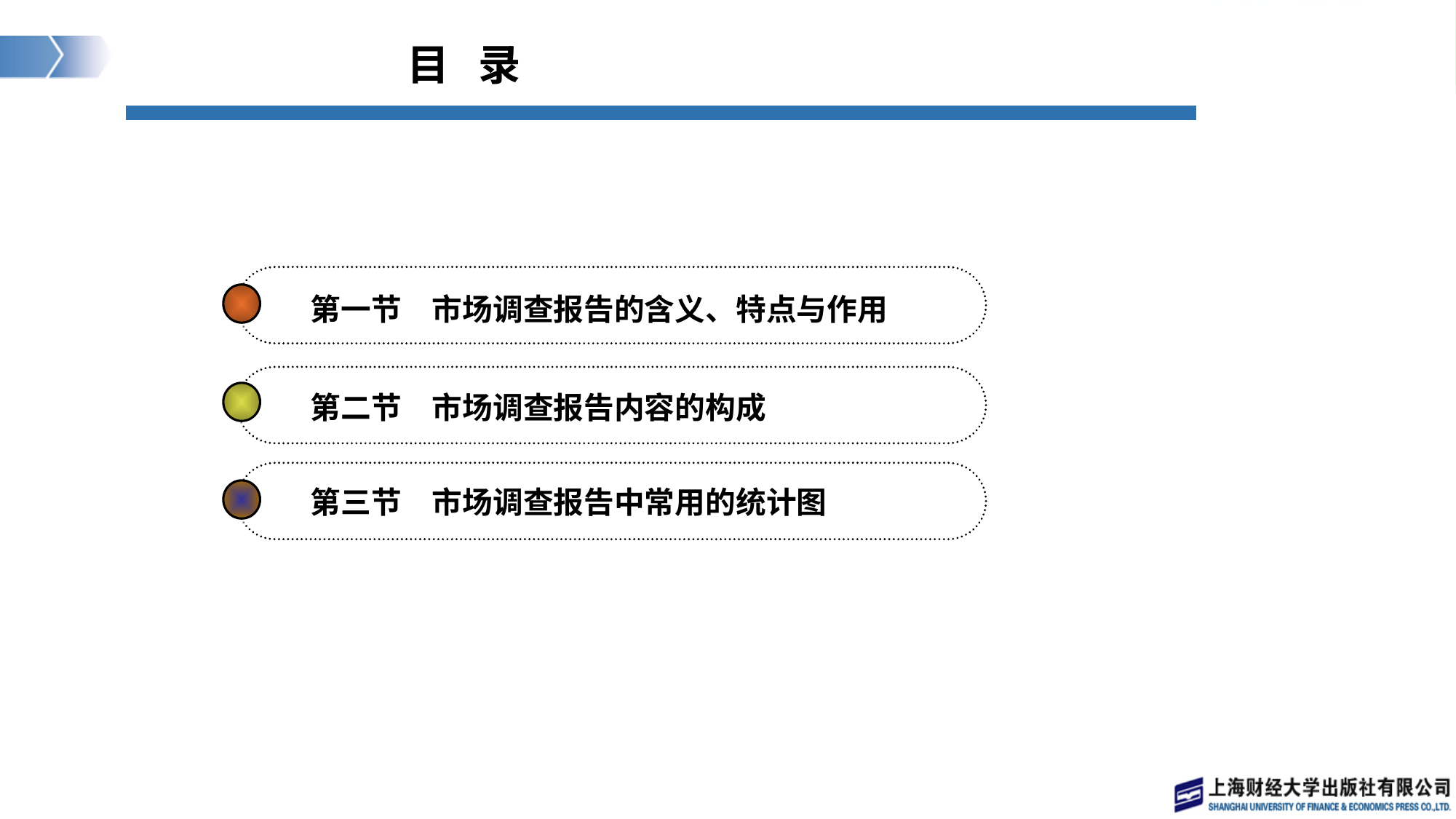

目   录

第一节　市场调查报告的含义、特点与作用

第二节　市场调查报告内容的构成

第三节　市场调查报告中常用的统计图